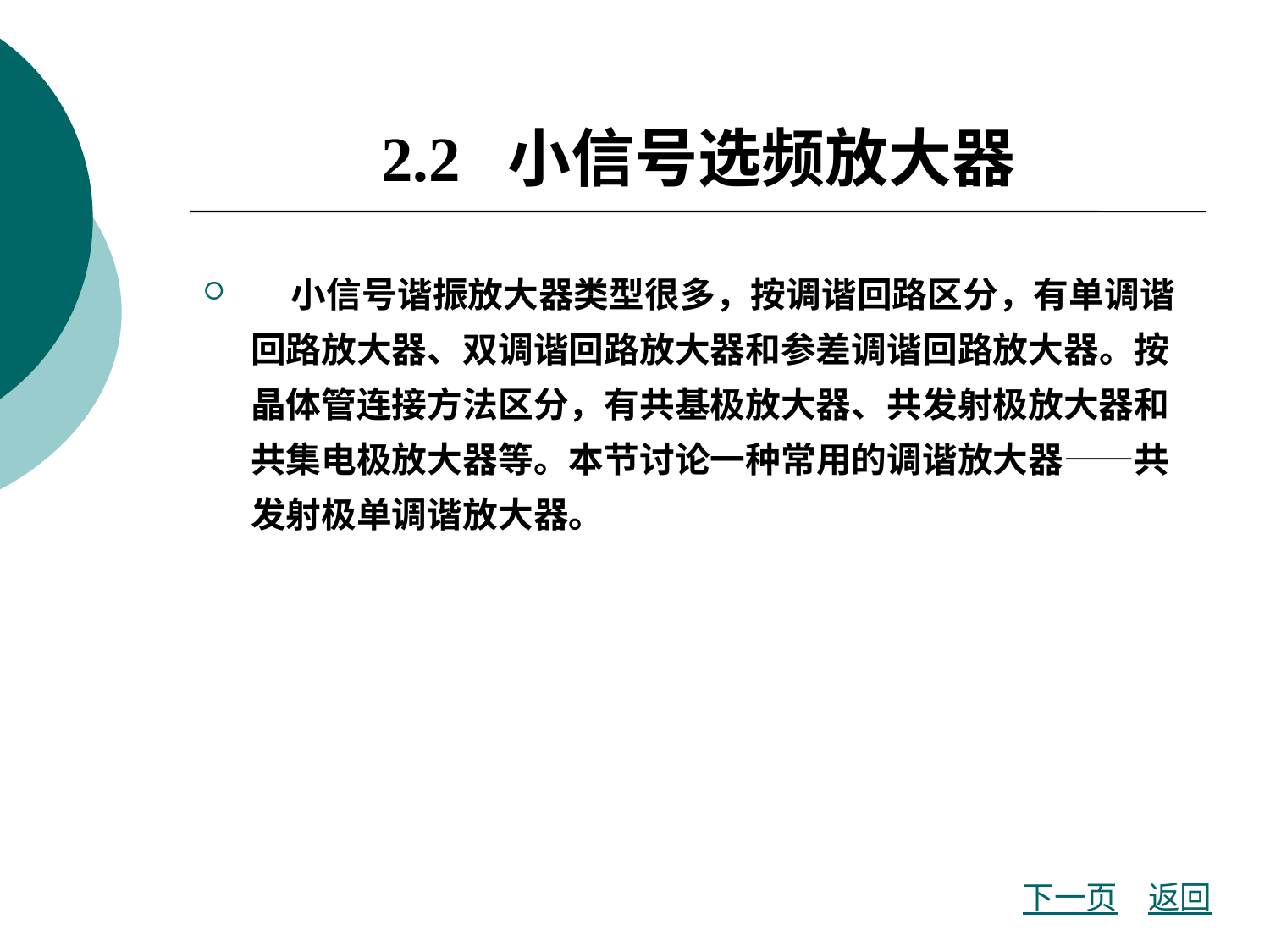

# 2.2  小信号选频放大器
    小信号谐振放大器类型很多，按调谐回路区分，有单调谐回路放大器、双调谐回路放大器和参差调谐回路放大器。按晶体管连接方法区分，有共基极放大器、共发射极放大器和共集电极放大器等。本节讨论一种常用的调谐放大器——共发射极单调谐放大器。
下一页
返回